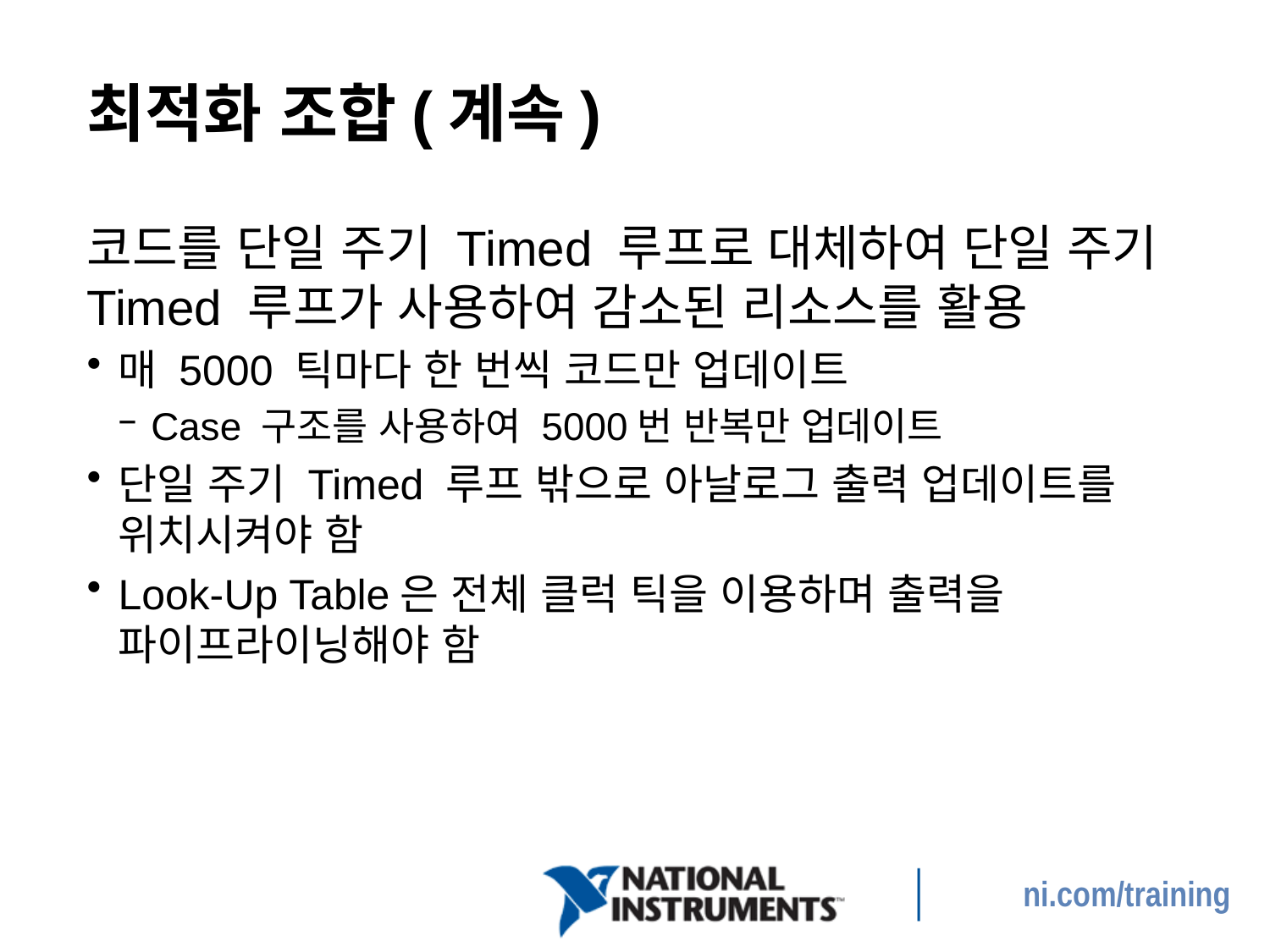

# 최적화 조합(계속)
코드를 단일 주기 Timed 루프로 대체하여 단일 주기 Timed 루프가 사용하여 감소된 리소스를 활용
매 5000 틱마다 한 번씩 코드만 업데이트
Case 구조를 사용하여 5000번 반복만 업데이트
단일 주기 Timed 루프 밖으로 아날로그 출력 업데이트를 위치시켜야 함
Look-Up Table은 전체 클럭 틱을 이용하며 출력을 파이프라이닝해야 함